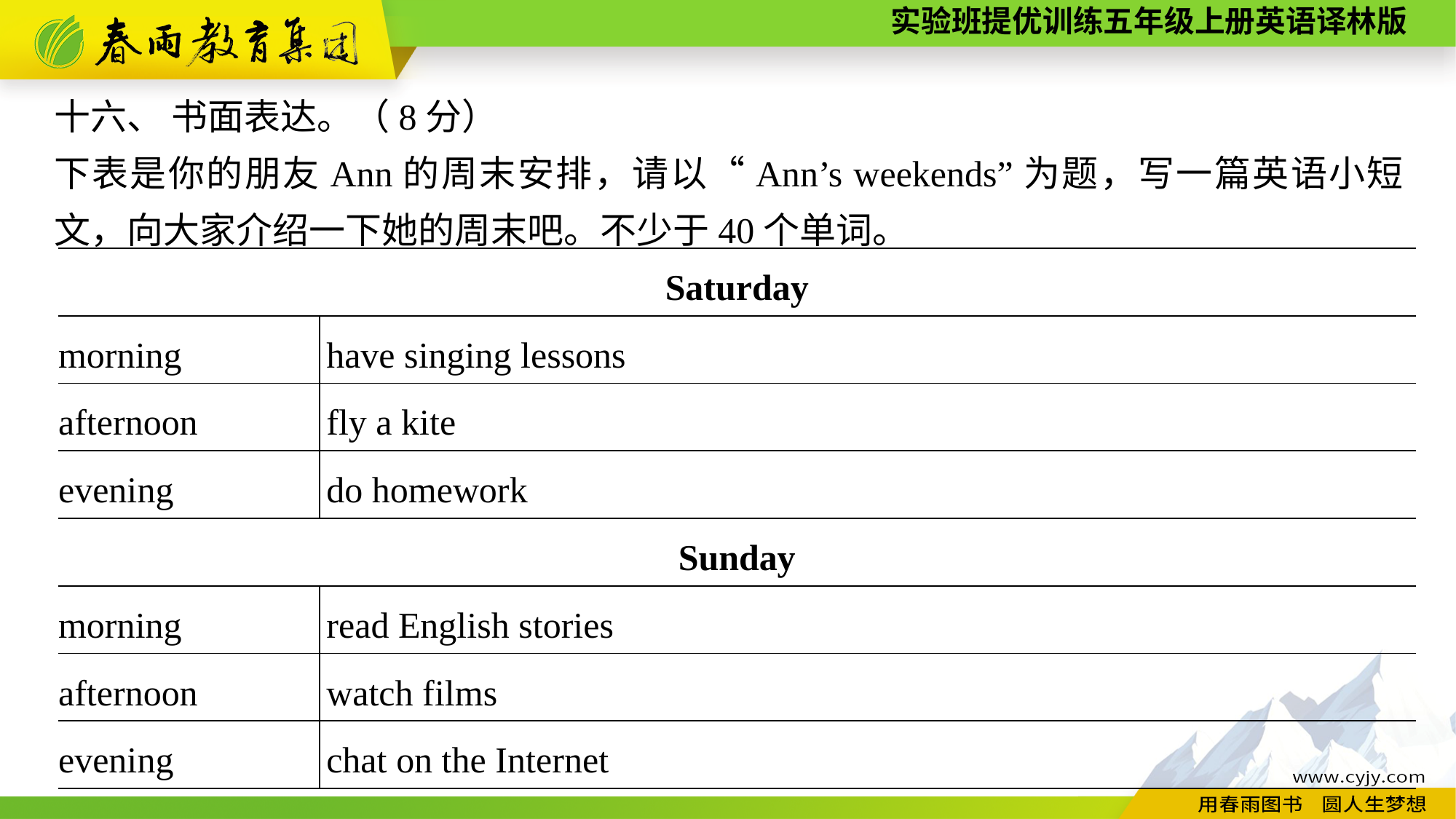

十六、 书面表达。（8分）
下表是你的朋友Ann的周末安排，请以“Ann’s weekends”为题，写一篇英语小短文，向大家介绍一下她的周末吧。不少于40个单词。
| Saturday |  |
| --- | --- |
| morning | have singing lessons |
| afternoon | fly a kite |
| evening | do homework |
| Sunday |  |
| morning | read English stories |
| afternoon | watch films |
| evening | chat on the Internet |